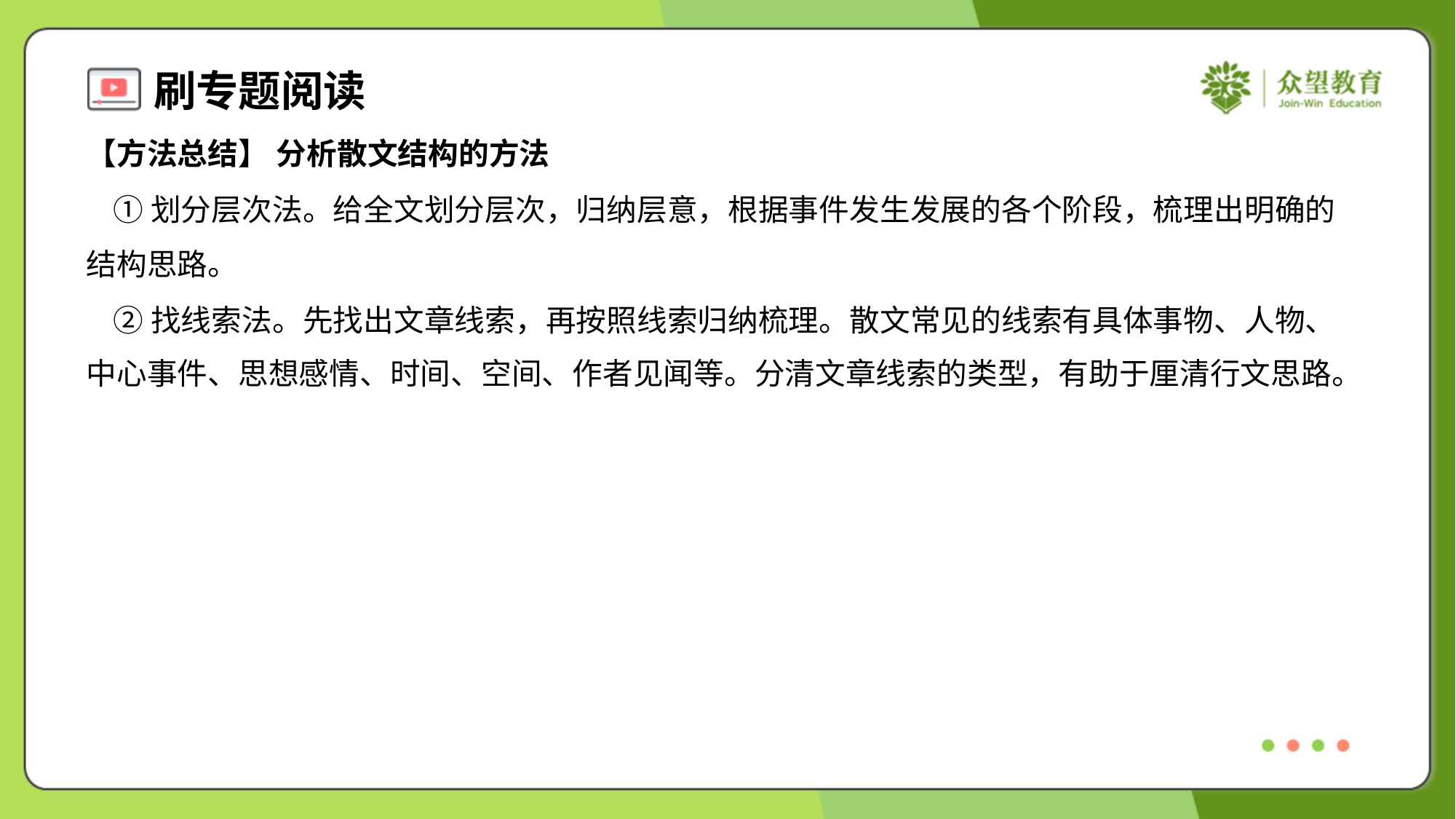

【方法总结】 分析散文结构的方法
    ①划分层次法。给全文划分层次，归纳层意，根据事件发生发展的各个阶段，梳理出明确的
结构思路。
    ②找线索法。先找出文章线索，再按照线索归纳梳理。散文常见的线索有具体事物、人物、
中心事件、思想感情、时间、空间、作者见闻等。分清文章线索的类型，有助于厘清行文思路。